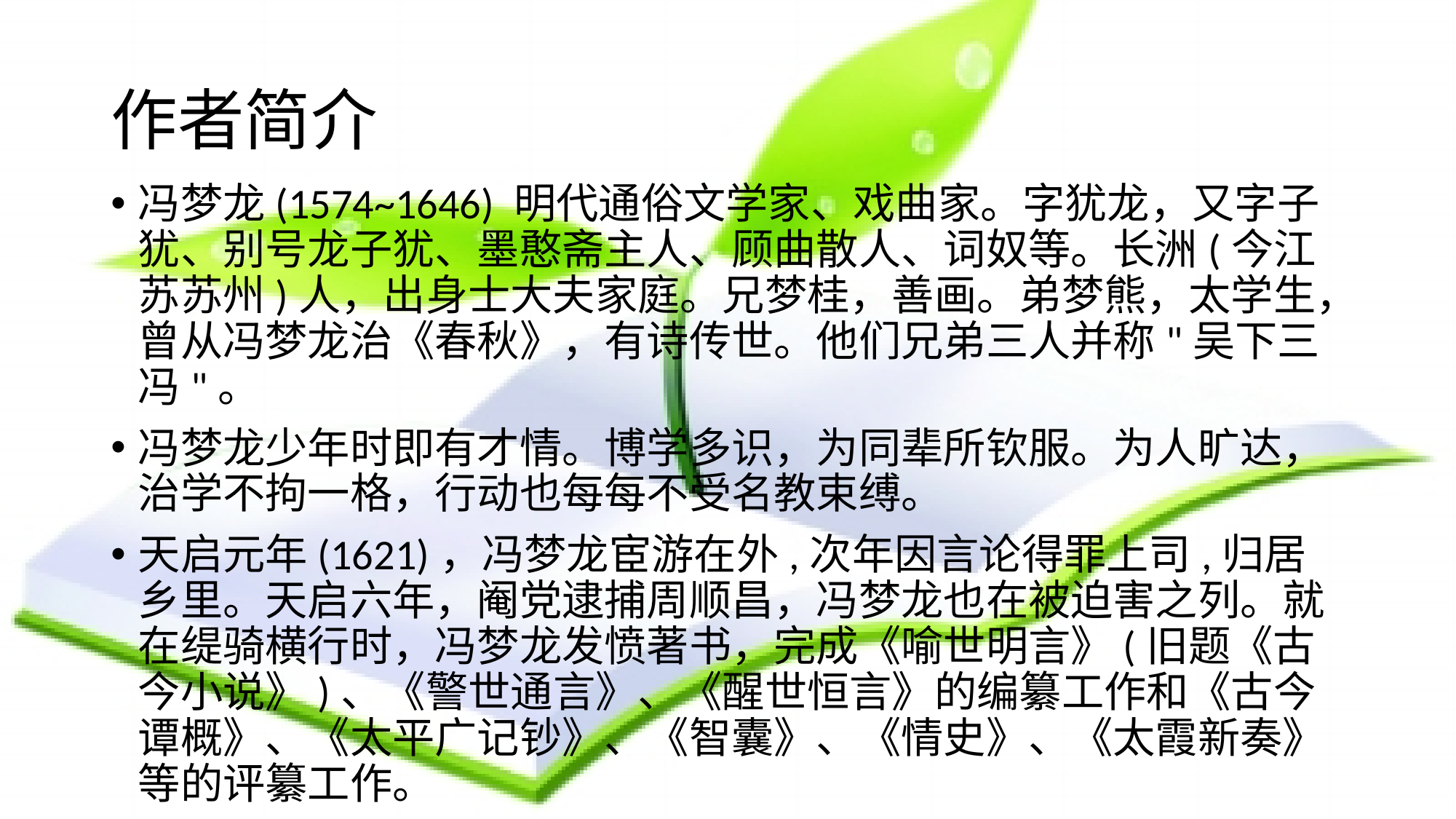

# 作者简介
冯梦龙(1574~1646) 明代通俗文学家、戏曲家。字犹龙，又字子犹、别号龙子犹、墨憨斋主人、顾曲散人、词奴等。长洲(今江苏苏州)人，出身士大夫家庭。兄梦桂，善画。弟梦熊，太学生，曾从冯梦龙治《春秋》，有诗传世。他们兄弟三人并称"吴下三冯"。
冯梦龙少年时即有才情。博学多识，为同辈所钦服。为人旷达，治学不拘一格，行动也每每不受名教束缚。
天启元年(1621)，冯梦龙宦游在外,次年因言论得罪上司,归居乡里。天启六年，阉党逮捕周顺昌，冯梦龙也在被迫害之列。就在缇骑横行时，冯梦龙发愤著书，完成《喻世明言》(旧题《古今小说》)、《警世通言》、《醒世恒言》的编纂工作和《古今谭概》、《太平广记钞》、《智囊》、《情史》、《太霞新奏》等的评纂工作。